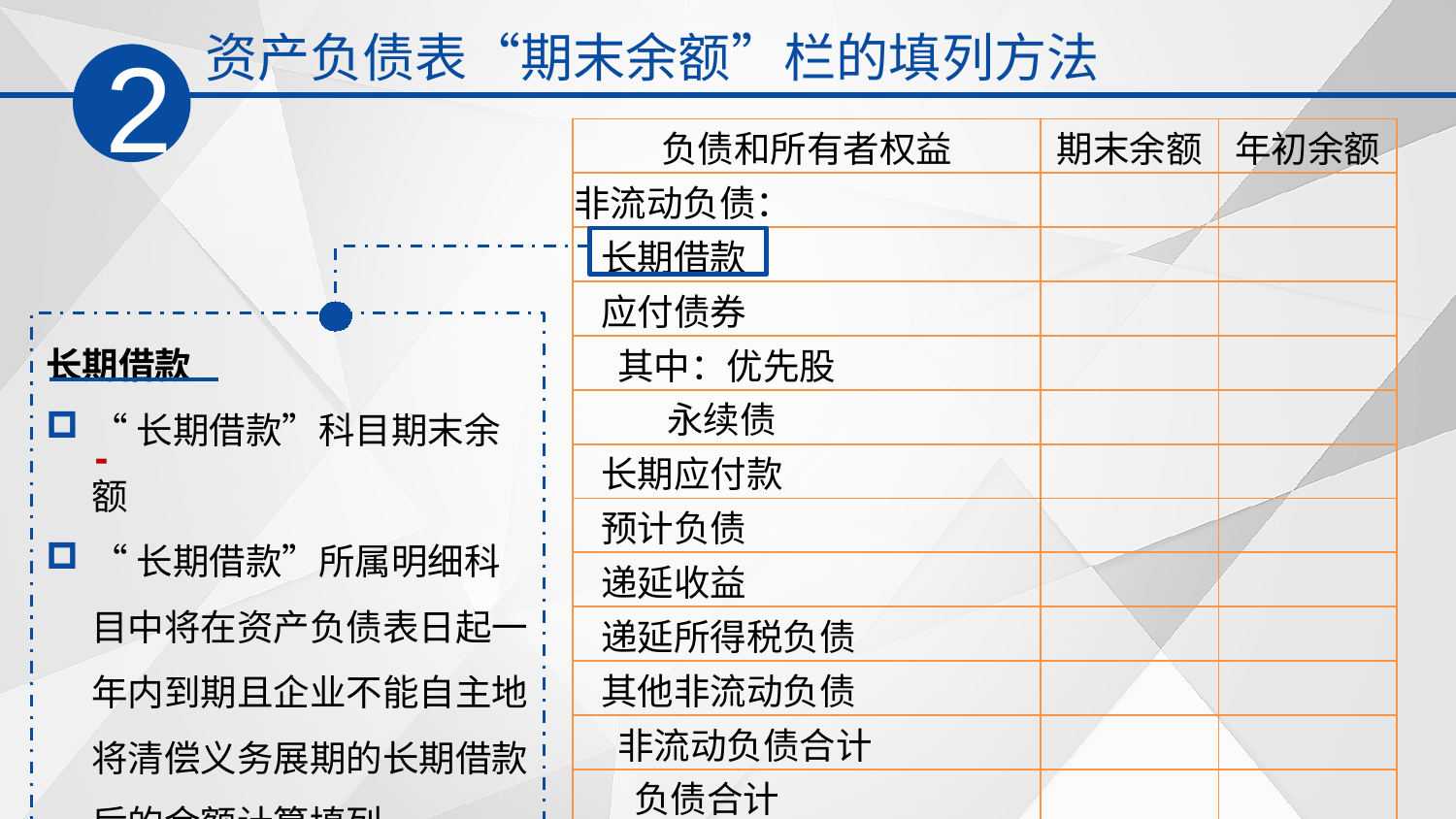

资产负债表“期末余额”栏的填列方法
2

| 负债和所有者权益 | 期末余额 | 年初余额 |
| --- | --- | --- |
| 非流动负债： |  |  |
| 长期借款 |  |  |
| 应付债券 |  |  |
| 其中：优先股 |  |  |
| 永续债 |  |  |
| 长期应付款 |  |  |
| 预计负债 |  |  |
| 递延收益 |  |  |
| 递延所得税负债 |  |  |
| 其他非流动负债 |  |  |
| 非流动负债合计 |  |  |
| 负债合计 |  |  |

长期借款
“长期借款”科目期末余额
“长期借款”所属明细科目中将在资产负债表日起一年内到期且企业不能自主地将清偿义务展期的长期借款后的金额计算填列
-